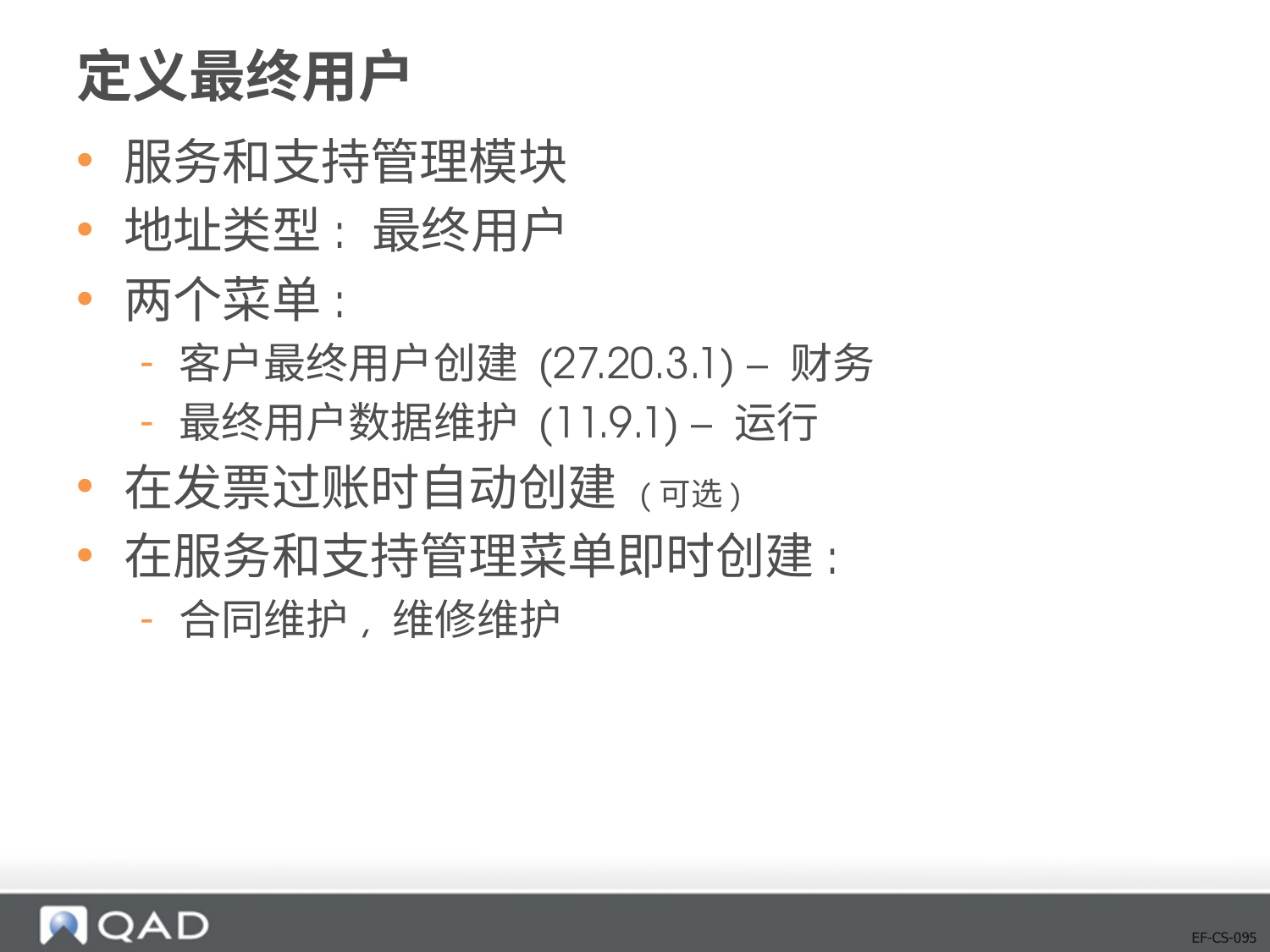

# 定义最终用户
服务和支持管理模块
地址类型: 最终用户
两个菜单:
客户最终用户创建 (27.20.3.1) – 财务
最终用户数据维护 (11.9.1) – 运行
在发票过账时自动创建 (可选)
在服务和支持管理菜单即时创建:
合同维护, 维修维护

EF-CS-095